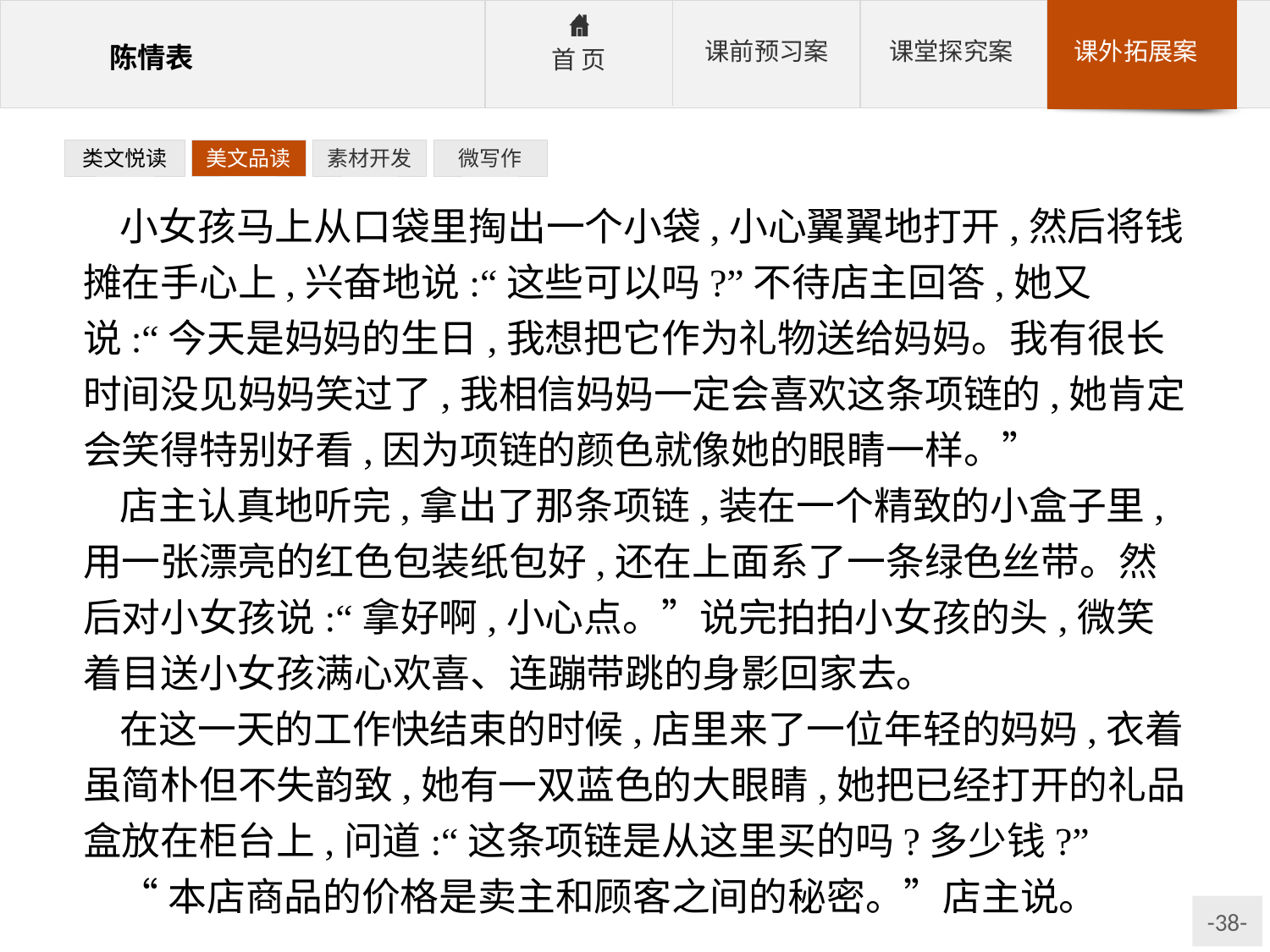

类文悦读
美文品读
素材开发
微写作
小女孩马上从口袋里掏出一个小袋,小心翼翼地打开,然后将钱摊在手心上,兴奋地说:“这些可以吗?”不待店主回答,她又说:“今天是妈妈的生日,我想把它作为礼物送给妈妈。我有很长时间没见妈妈笑过了,我相信妈妈一定会喜欢这条项链的,她肯定会笑得特别好看,因为项链的颜色就像她的眼睛一样。”
店主认真地听完,拿出了那条项链,装在一个精致的小盒子里,用一张漂亮的红色包装纸包好,还在上面系了一条绿色丝带。然后对小女孩说:“拿好啊,小心点。”说完拍拍小女孩的头,微笑着目送小女孩满心欢喜、连蹦带跳的身影回家去。
在这一天的工作快结束的时候,店里来了一位年轻的妈妈,衣着虽简朴但不失韵致,她有一双蓝色的大眼睛,她把已经打开的礼品盒放在柜台上,问道:“这条项链是从这里买的吗?多少钱?”
“本店商品的价格是卖主和顾客之间的秘密。”店主说。